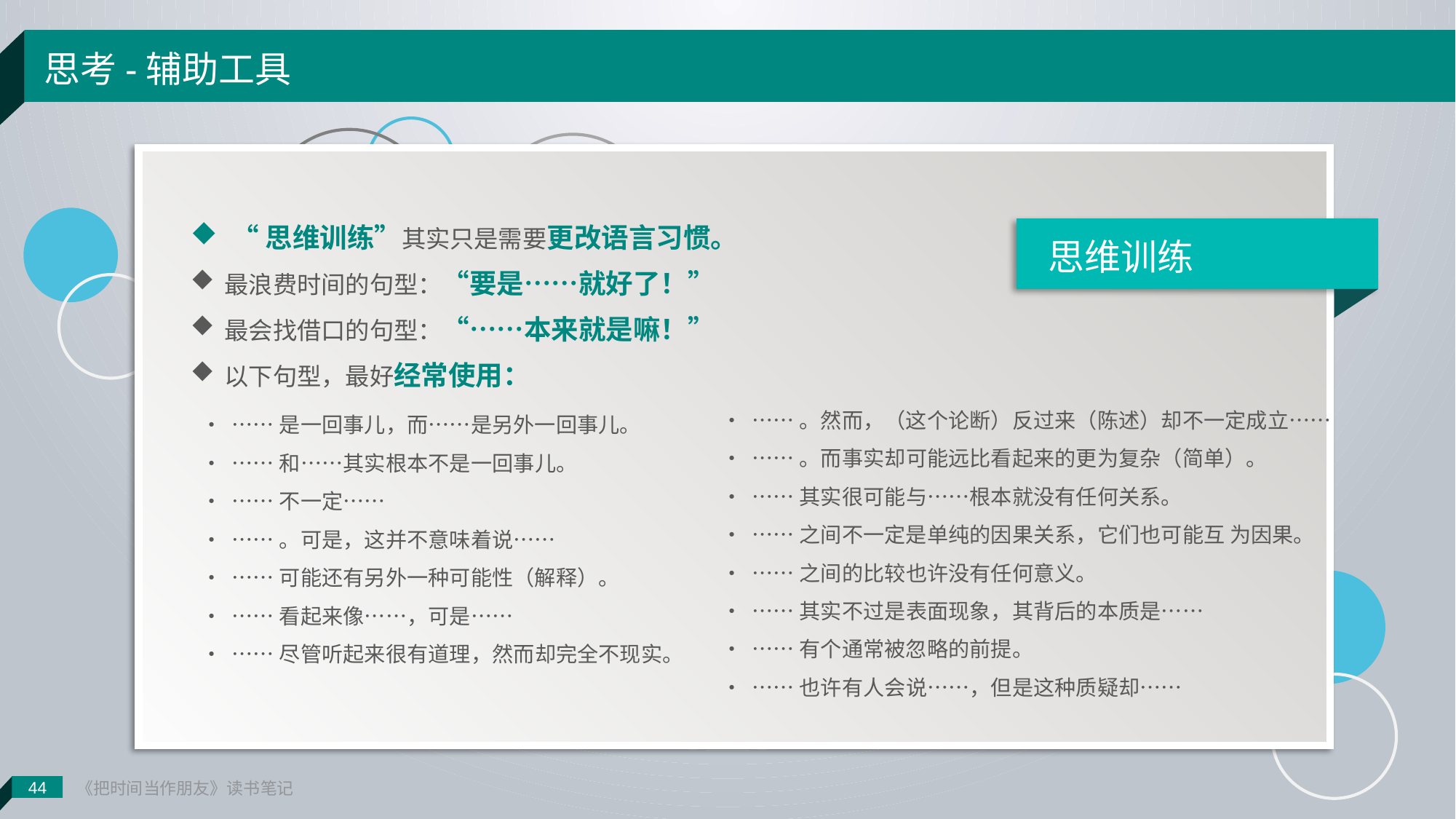

44
《把时间当作朋友》读书笔记

思考-辅助工具

思维训练
“思维训练”其实只是需要更改语言习惯。
最浪费时间的句型：“要是……就好了！”
最会找借口的句型：“……本来就是嘛！”
以下句型，最好经常使用：

•  ……。然而，（这个论断）反过来（陈述）却不一定成立……
•  ……。而事实却可能远比看起来的更为复杂（简单）。
•  ……其实很可能与……根本就没有任何关系。
•  ……之间不一定是单纯的因果关系，它们也可能互 为因果。
•  ……之间的比较也许没有任何意义。
•  ……其实不过是表面现象，其背后的本质是……
•  ……有个通常被忽略的前提。
•  ……也许有人会说……，但是这种质疑却……
•  ……是一回事儿，而……是另外一回事儿。
•  ……和……其实根本不是一回事儿。
•  ……不一定……
•  ……。可是，这并不意味着说……
•  ……可能还有另外一种可能性（解释）。
•  ……看起来像……，可是……
•  ……尽管听起来很有道理，然而却完全不现实。